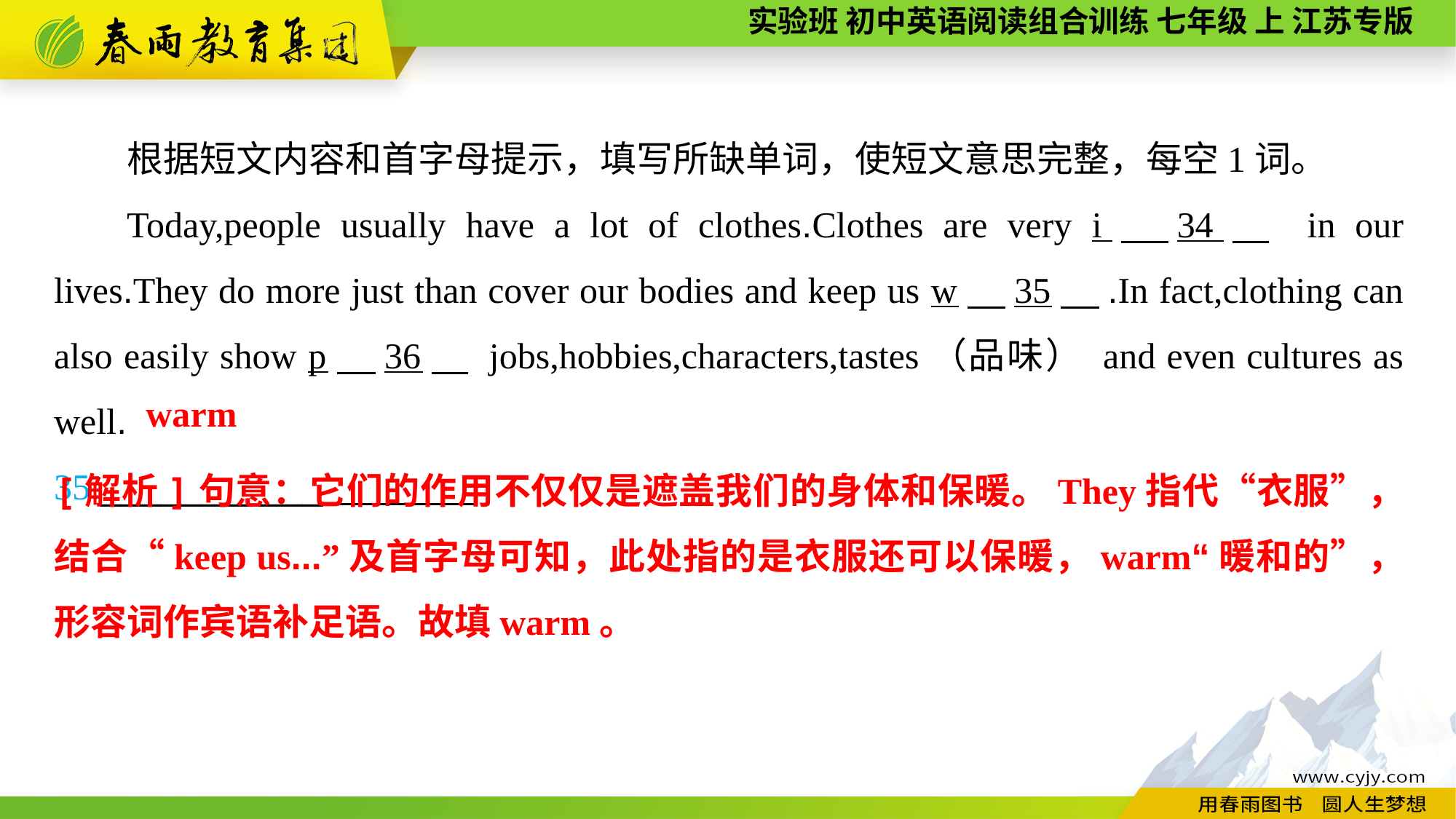

根据短文内容和首字母提示，填写所缺单词，使短文意思完整，每空1词。
Today,people usually have a lot of clothes.Clothes are very i　34　 in our lives.They do more just than cover our bodies and keep us w　35　.In fact,clothing can also easily show p　36　 jobs,hobbies,characters,tastes（品味） and even cultures as well.
35.___________
warm
[解析]句意：它们的作用不仅仅是遮盖我们的身体和保暖。They指代“衣服”，结合“keep us...”及首字母可知，此处指的是衣服还可以保暖，warm“暖和的”，形容词作宾语补足语。故填warm。